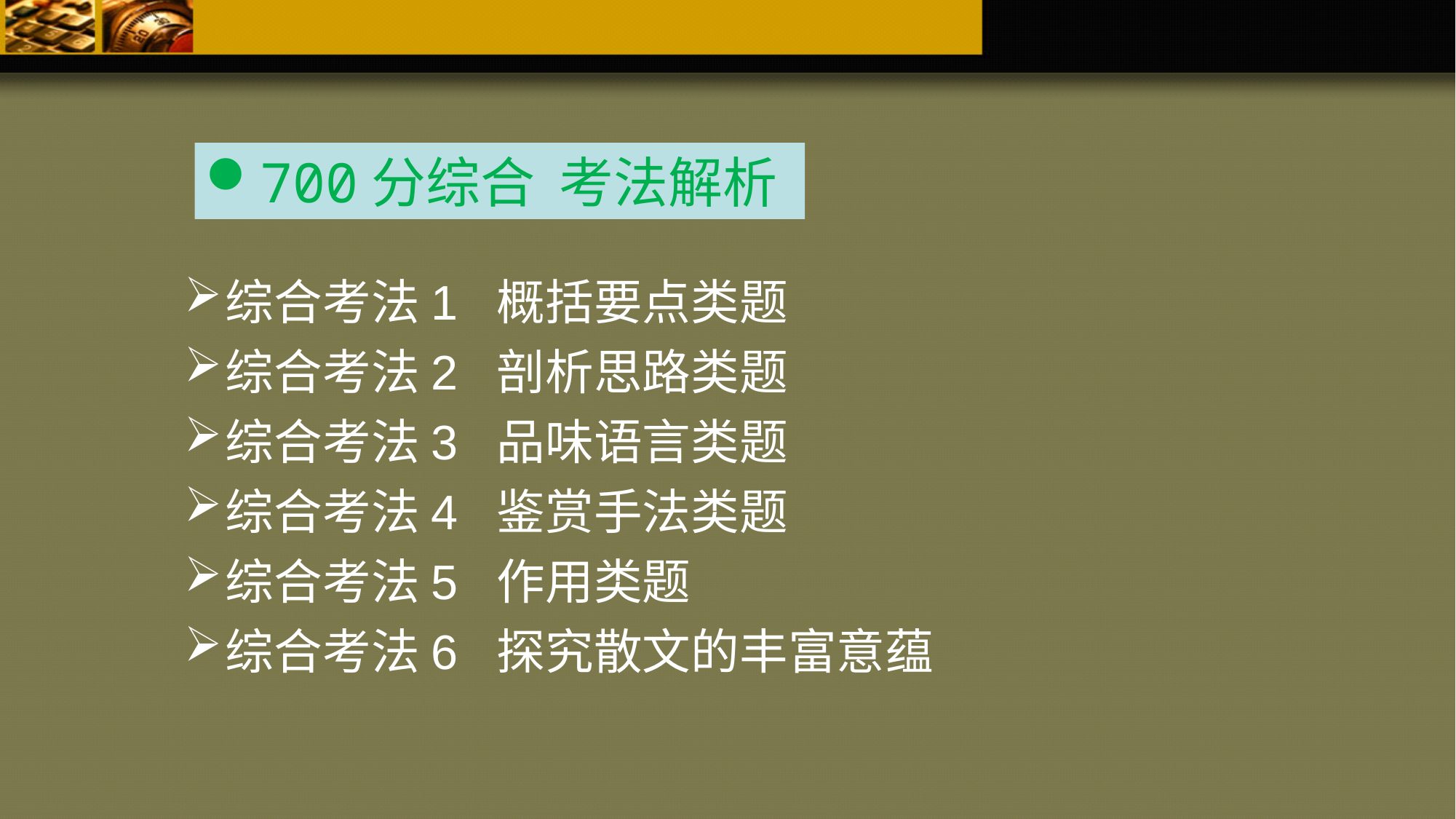

700分综合  考法解析
综合考法1  概括要点类题
综合考法2  剖析思路类题
综合考法3  品味语言类题
综合考法4  鉴赏手法类题
综合考法5  作用类题
综合考法6  探究散文的丰富意蕴